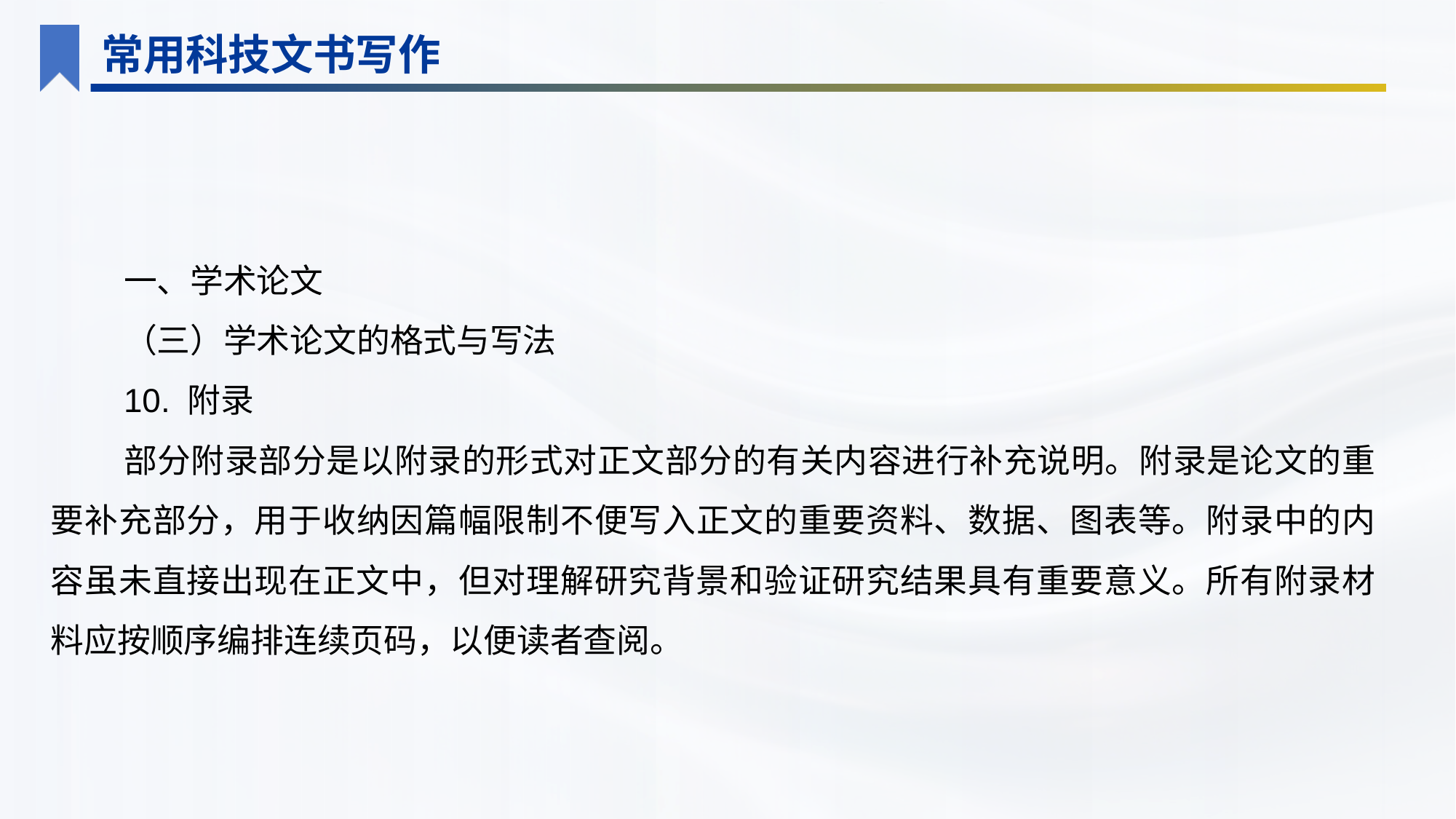

常用科技文书写作
一、学术论文
（三）学术论文的格式与写法
10. 附录
部分附录部分是以附录的形式对正文部分的有关内容进行补充说明。附录是论文的重要补充部分，用于收纳因篇幅限制不便写入正文的重要资料、数据、图表等。附录中的内容虽未直接出现在正文中，但对理解研究背景和验证研究结果具有重要意义。所有附录材料应按顺序编排连续页码，以便读者查阅。